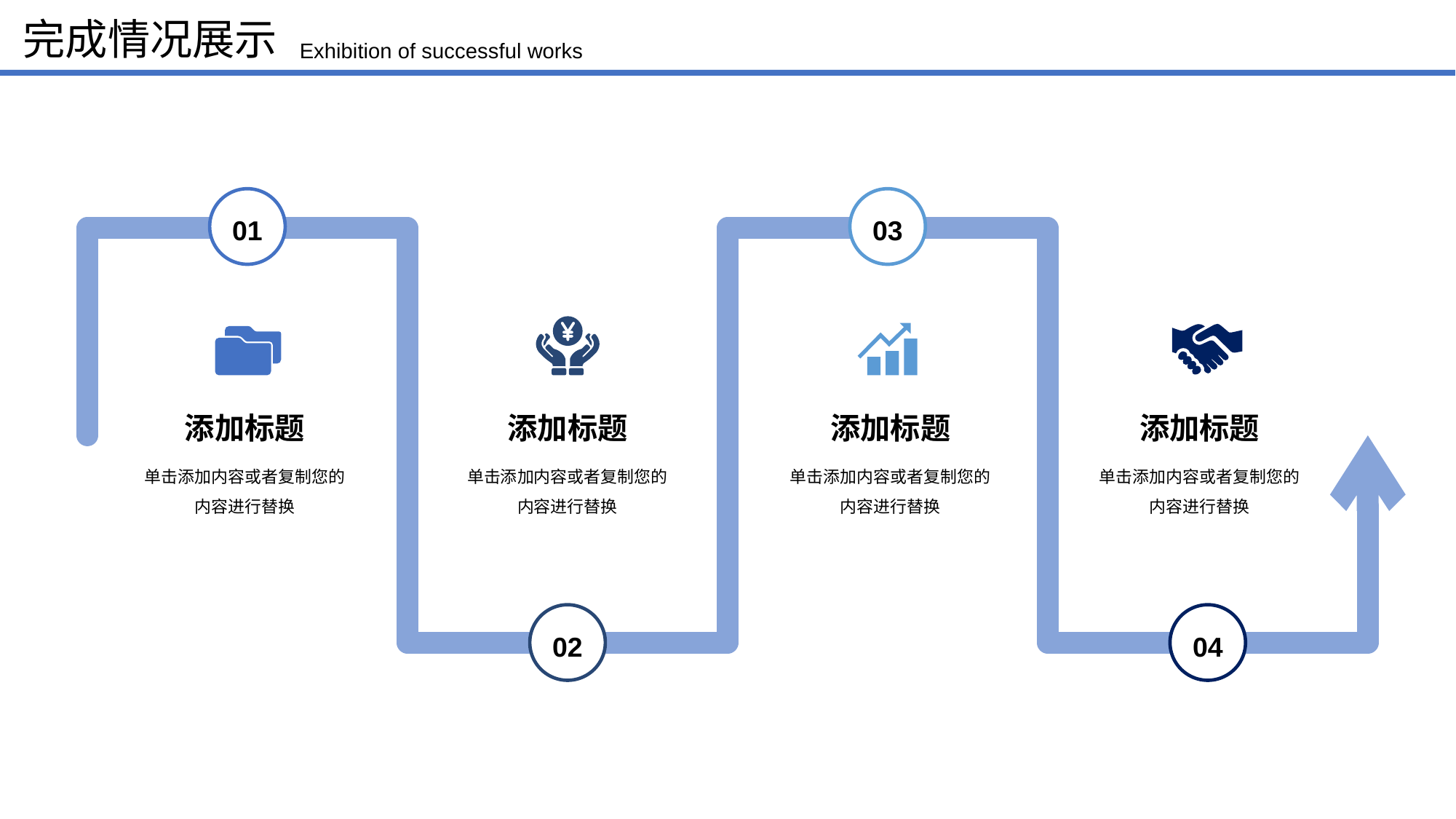

完成情况展示
Exhibition of successful works
01
03

添加标题
单击添加内容或者复制您的
内容进行替换
添加标题
单击添加内容或者复制您的
内容进行替换
添加标题
单击添加内容或者复制您的
内容进行替换
添加标题
单击添加内容或者复制您的
内容进行替换

02
04